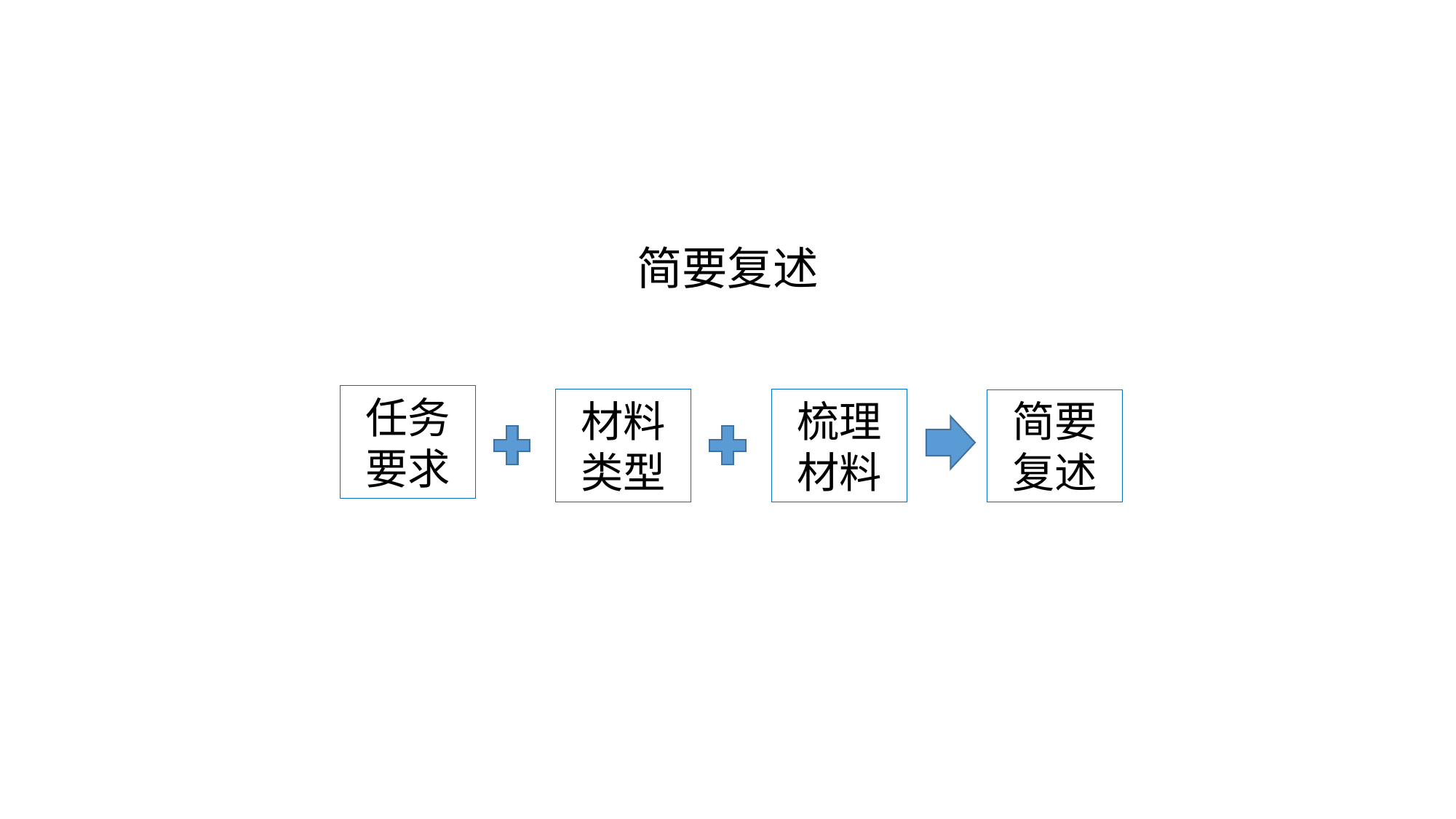

# 简要复述
任务要求
材料
类型
梳理材料
简要复述